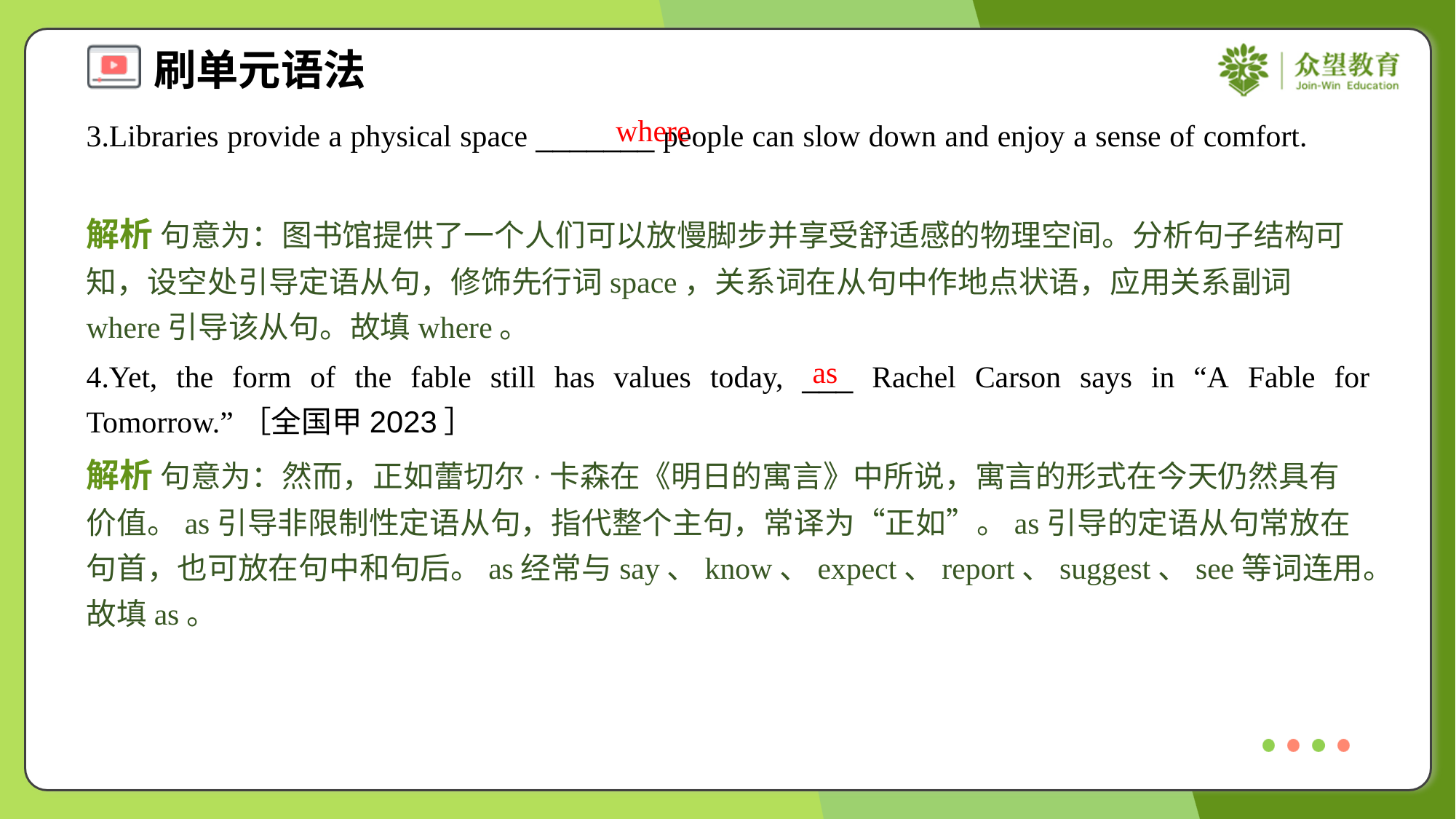

where
3.Libraries provide a physical space _______ people can slow down and enjoy a sense of comfort.
解析 句意为：图书馆提供了一个人们可以放慢脚步并享受舒适感的物理空间。分析句子结构可知，设空处引导定语从句，修饰先行词space，关系词在从句中作地点状语，应用关系副词where引导该从句。故填where。
as
4.Yet, the form of the fable still has values today, ___ Rachel Carson says in “A Fable for Tomorrow.”［全国甲2023］
解析 句意为：然而，正如蕾切尔·卡森在《明日的寓言》中所说，寓言的形式在今天仍然具有价值。as引导非限制性定语从句，指代整个主句，常译为“正如”。as引导的定语从句常放在句首，也可放在句中和句后。as经常与say、know、expect、report、suggest、see等词连用。故填as。